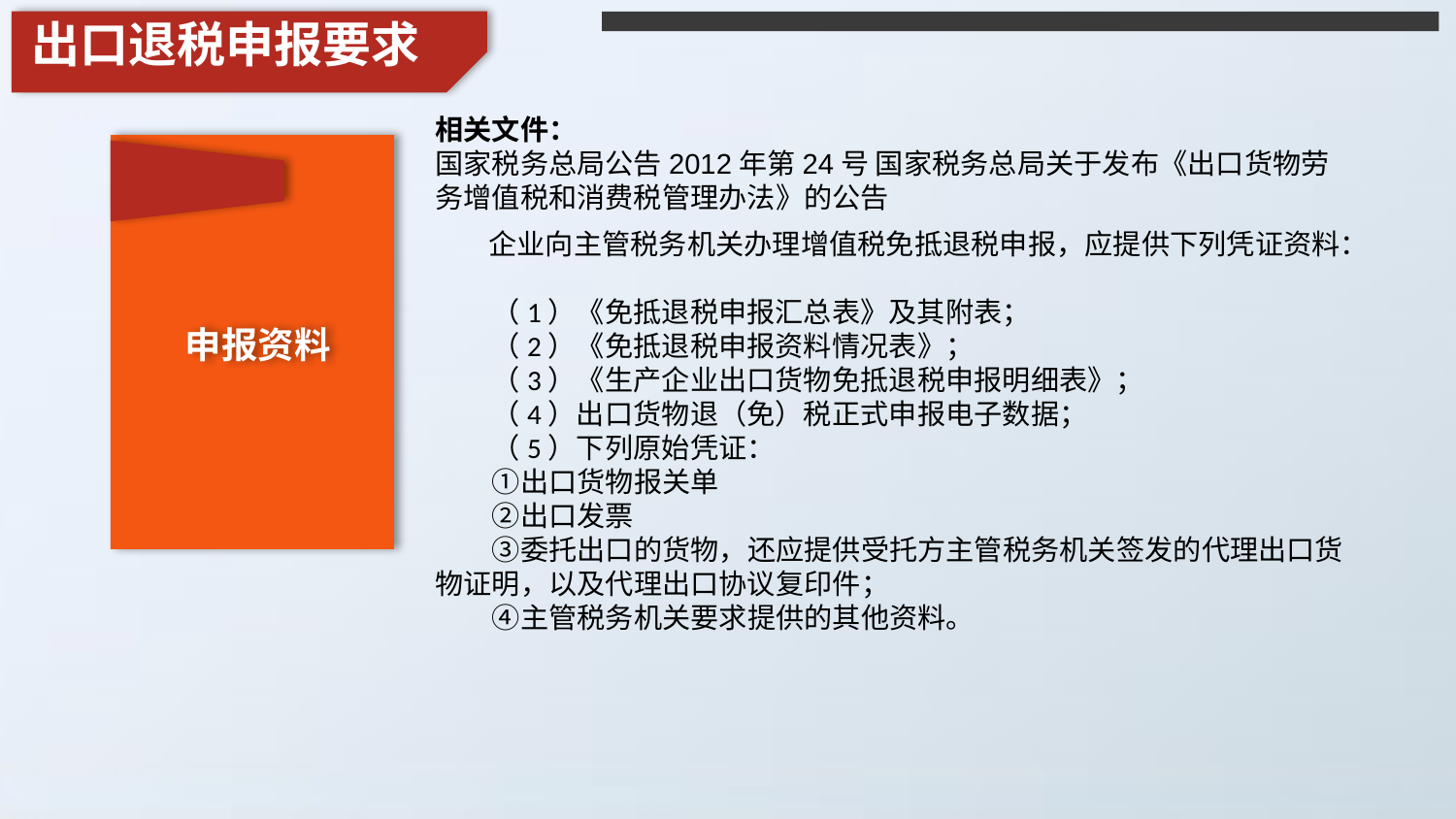

出口退税申报要求

相关文件：
国家税务总局公告2012年第24号 国家税务总局关于发布《出口货物劳务增值税和消费税管理办法》的公告

　    企业向主管税务机关办理增值税免抵退税申报，应提供下列凭证资料：
　　（1）《免抵退税申报汇总表》及其附表；
　　（2）《免抵退税申报资料情况表》；
　　（3）《生产企业出口货物免抵退税申报明细表》；
　　（4）出口货物退（免）税正式申报电子数据；
　　（5）下列原始凭证：
　　①出口货物报关单
　　②出口发票
　　③委托出口的货物，还应提供受托方主管税务机关签发的代理出口货物证明，以及代理出口协议复印件；
　　④主管税务机关要求提供的其他资料。
申报资料